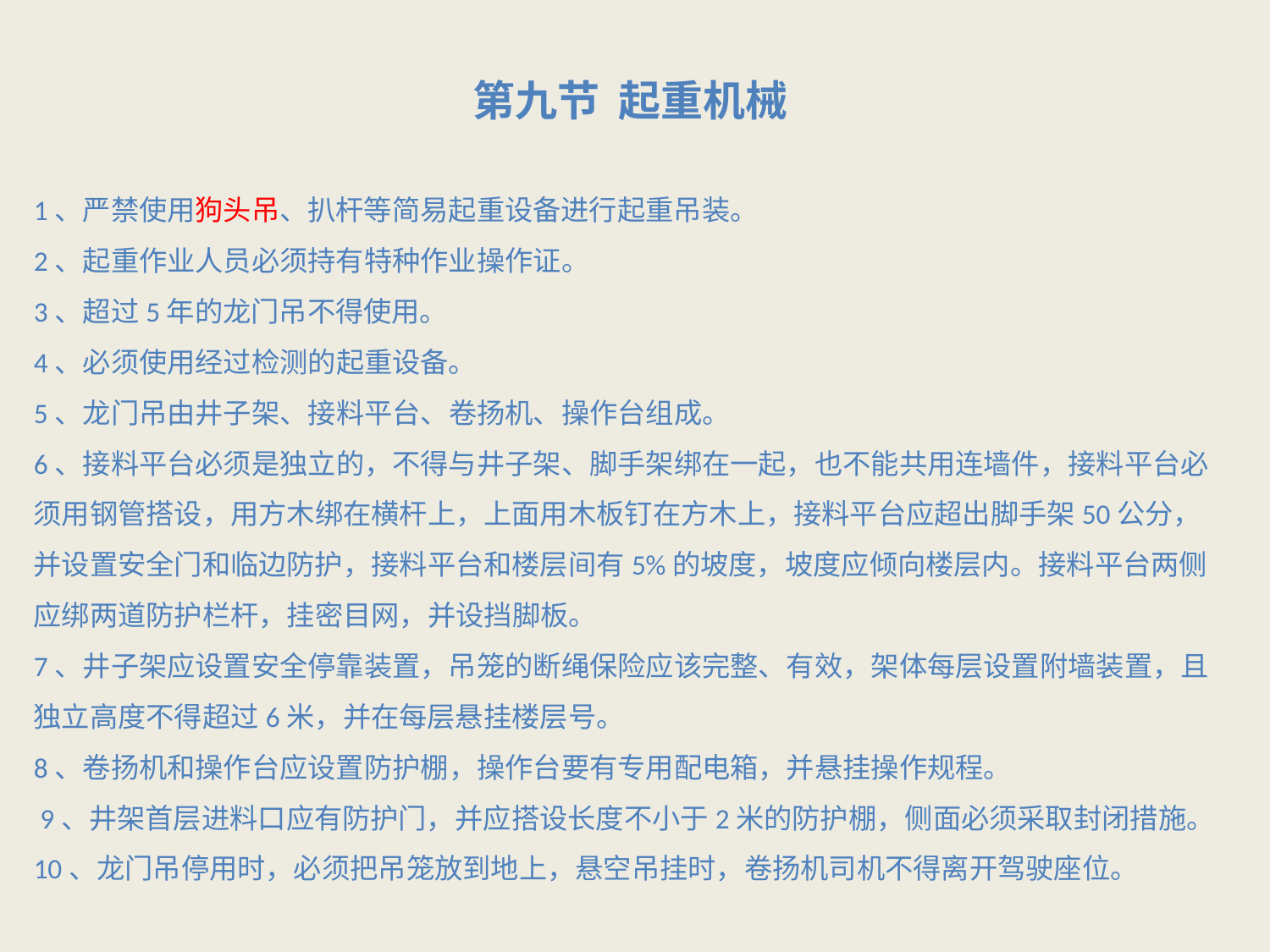

第九节  起重机械

1、严禁使用狗头吊、扒杆等简易起重设备进行起重吊装。2、起重作业人员必须持有特种作业操作证。3、超过5年的龙门吊不得使用。4、必须使用经过检测的起重设备。5、龙门吊由井子架、接料平台、卷扬机、操作台组成。6、接料平台必须是独立的，不得与井子架、脚手架绑在一起，也不能共用连墙件，接料平台必须用钢管搭设，用方木绑在横杆上，上面用木板钉在方木上，接料平台应超出脚手架50公分，并设置安全门和临边防护，接料平台和楼层间有5%的坡度，坡度应倾向楼层内。接料平台两侧应绑两道防护栏杆，挂密目网，并设挡脚板。7、井子架应设置安全停靠装置，吊笼的断绳保险应该完整、有效，架体每层设置附墙装置，且独立高度不得超过6米，并在每层悬挂楼层号。8、卷扬机和操作台应设置防护棚，操作台要有专用配电箱，并悬挂操作规程。 9、井架首层进料口应有防护门，并应搭设长度不小于2米的防护棚，侧面必须采取封闭措施。10、龙门吊停用时，必须把吊笼放到地上，悬空吊挂时，卷扬机司机不得离开驾驶座位。